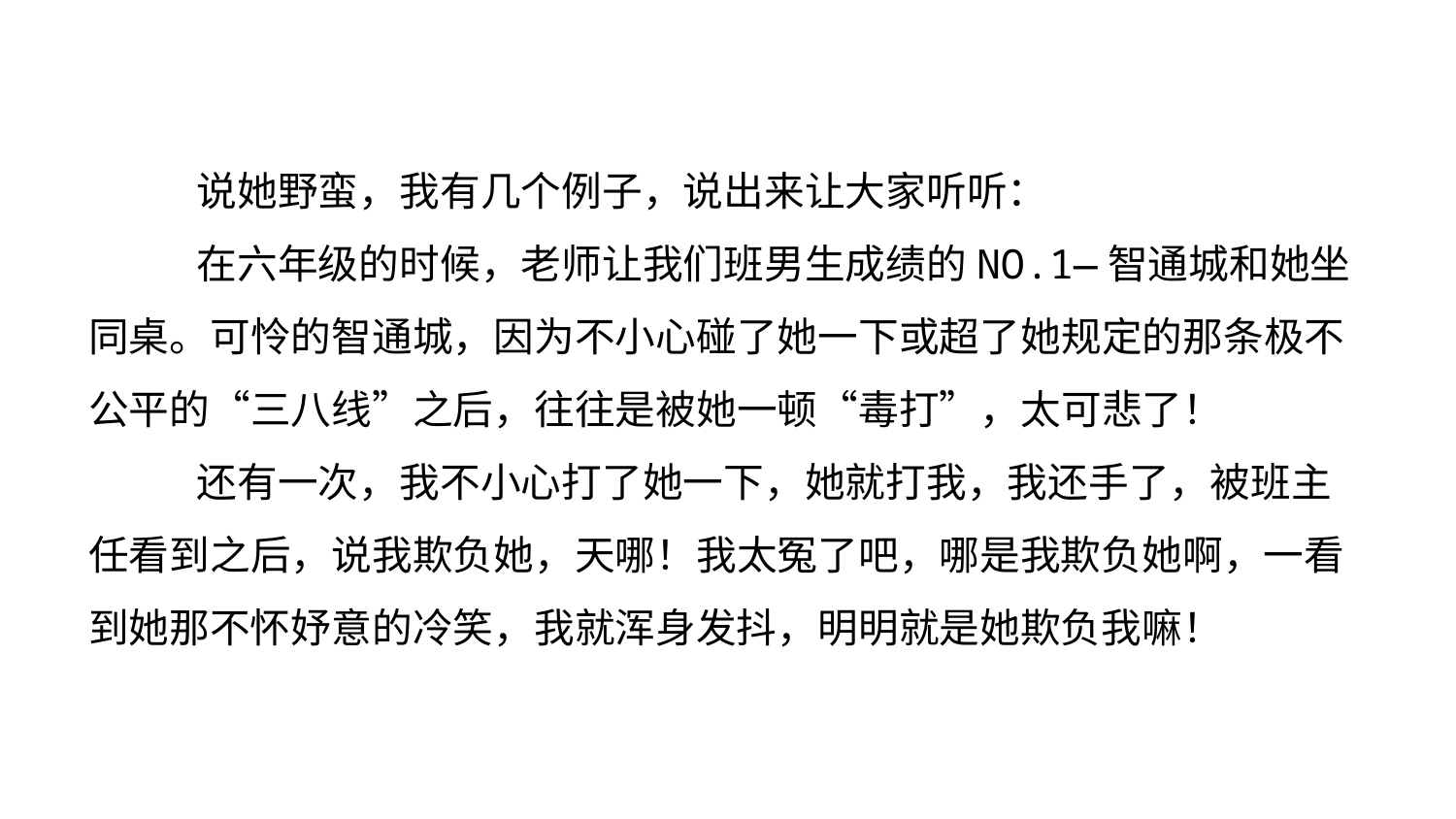

说她野蛮，我有几个例子，说出来让大家听听：
在六年级的时候，老师让我们班男生成绩的NO.1—智通城和她坐同桌。可怜的智通城，因为不小心碰了她一下或超了她规定的那条极不公平的“三八线”之后，往往是被她一顿“毒打”，太可悲了！
还有一次，我不小心打了她一下，她就打我，我还手了，被班主任看到之后，说我欺负她，天哪！我太冤了吧，哪是我欺负她啊，一看到她那不怀妤意的冷笑，我就浑身发抖，明明就是她欺负我嘛！